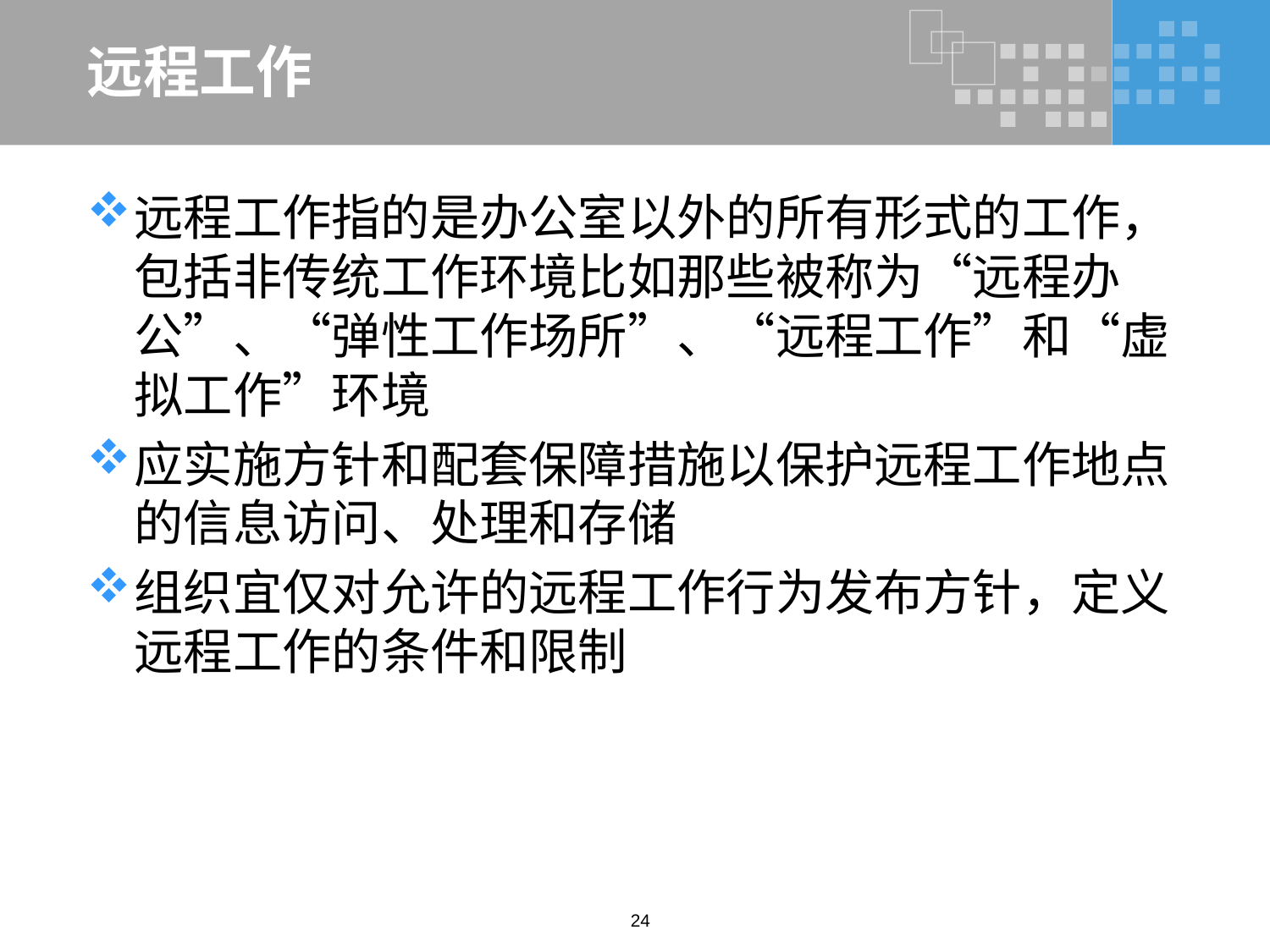

# 远程工作
远程工作指的是办公室以外的所有形式的工作，包括非传统工作环境比如那些被称为“远程办公”、“弹性工作场所”、“远程工作”和“虚拟工作”环境
应实施方针和配套保障措施以保护远程工作地点的信息访问、处理和存储
组织宜仅对允许的远程工作行为发布方针，定义远程工作的条件和限制
24